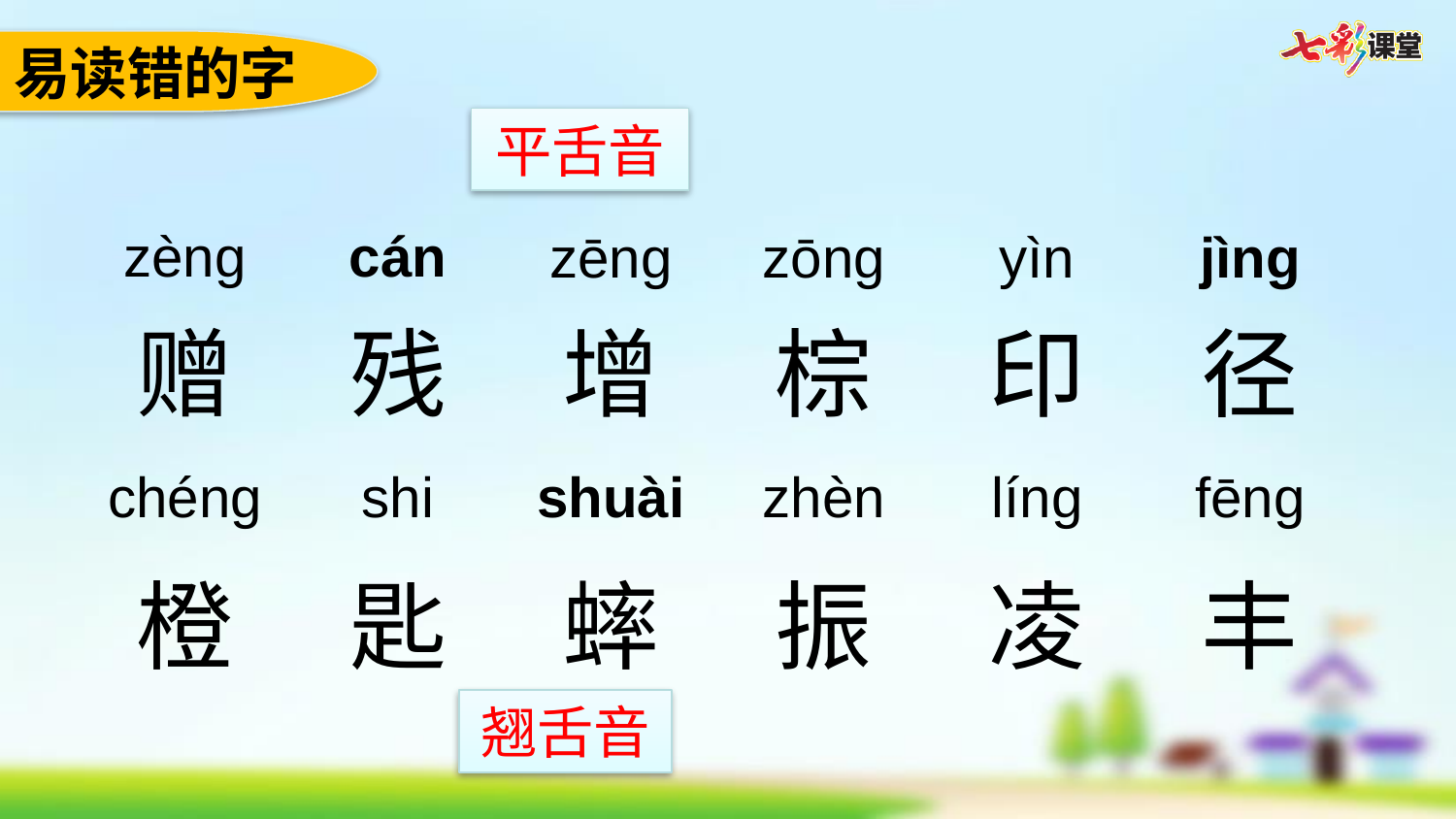

易读错的字
平舌音
zèng
cán
zēng
zōng
yìn
jìng
赠
残
增
棕
印
径
chéng
shi
shuài
zhèn
líng
fēng
橙
匙
蟀
振
凌
丰
翘舌音